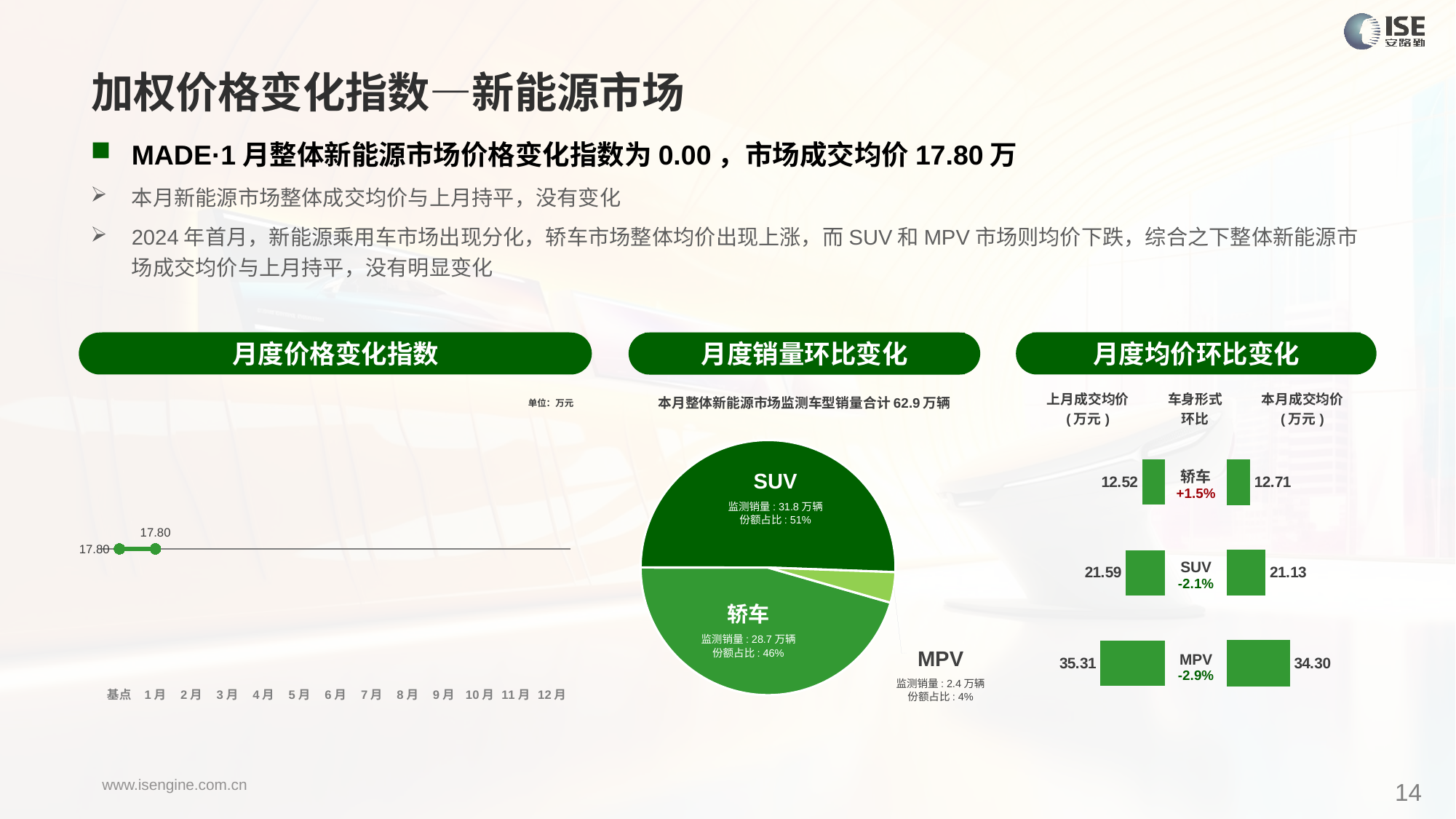

加权价格变化指数—新能源市场
MADE·1月整体新能源市场价格变化指数为0.00，市场成交均价17.80万
本月新能源市场整体成交均价与上月持平，没有变化
2024年首月，新能源乘用车市场出现分化，轿车市场整体均价出现上涨，而SUV和MPV市场则均价下跌，综合之下整体新能源市场成交均价与上月持平，没有明显变化
月度价格变化指数

月度均价环比变化

月度销量环比变化

### Chart

| Category | Y2024 |
|---|---|
| 基点 | 0.0 |
| 1月 | 0.0 |
| 2月 | None |
| 3月 | None |
| 4月 | None |
| 5月 | None |
| 6月 | None |
| 7月 | None |
| 8月 | None |
| 9月 | None |
| 10月 | None |
| 11月 | None |
| 12月 | None |
本月整体新能源市场监测车型销量合计62.9万辆
| 上月成交均价 (万元) | 车身形式 环比 | 本月成交均价 (万元) |
| --- | --- | --- |
单位：万元

### Chart

| Category | 车身市场 |
|---|---|
| 轿车 | 286817.0 |
| SUV | 318171.0 |
| MPV | 24344.0 |
| 轿车 +1.5% |
| --- |
| SUV -2.1% |
| MPV -2.9% |

### Chart

| Category | 成交均价 |
|---|---|
| 轿车 | 12.52 |
| SUV | 21.59 |
| MPV | 35.31 |

### Chart

| Category | 成交均价 |
|---|---|
| 轿车 | 12.707536338501692 |
| SUV | 21.12635013876199 |
| MPV | 34.30025673677161 |
SUV
监测销量: 31.8万辆
份额占比: 51%
轿车
监测销量: 28.7万辆
份额占比: 46%
MPV
监测销量: 2.4万辆
份额占比: 4%
14